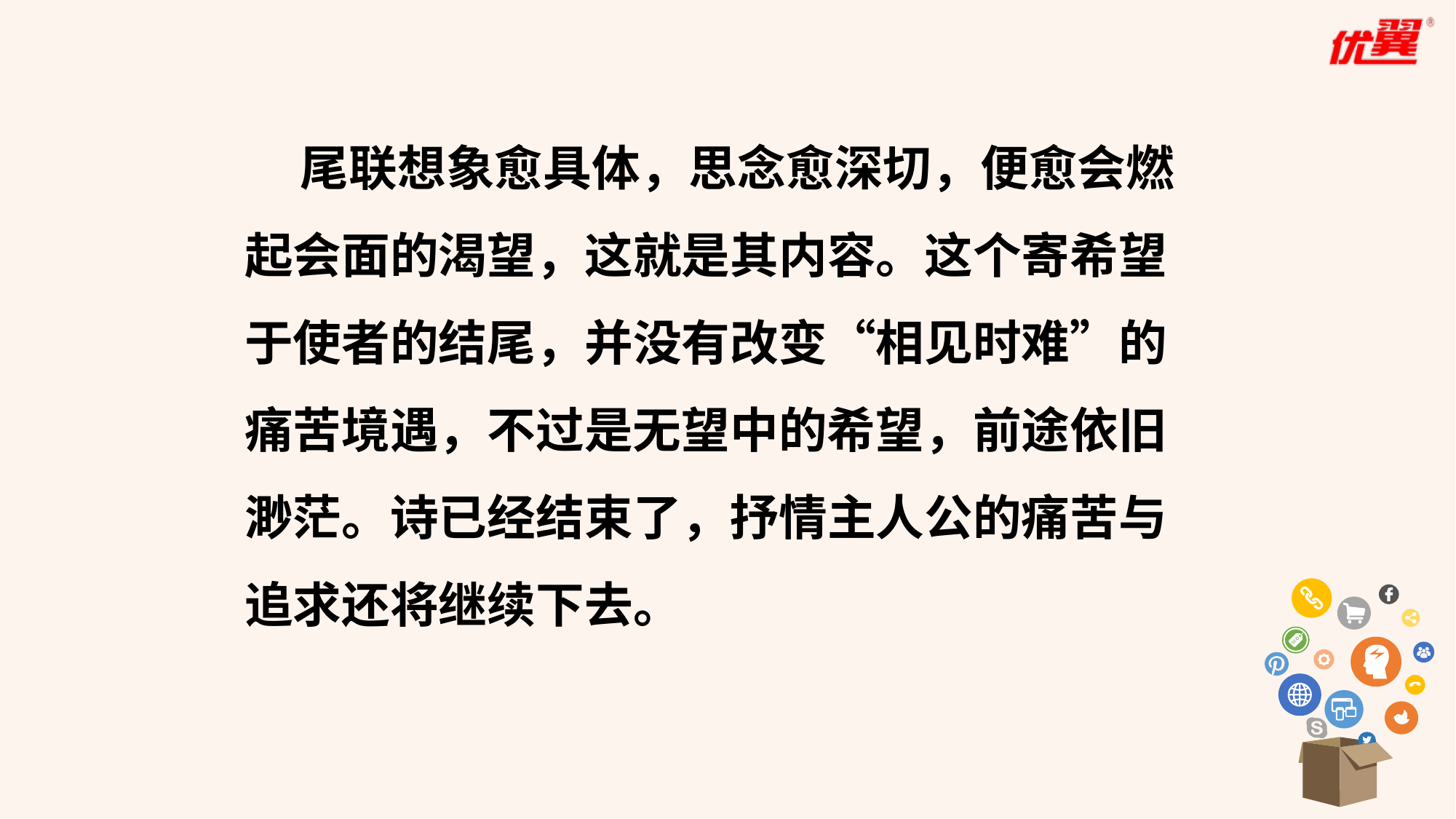

尾联想象愈具体，思念愈深切，便愈会燃起会面的渴望，这就是其内容。这个寄希望于使者的结尾，并没有改变“相见时难”的痛苦境遇，不过是无望中的希望，前途依旧渺茫。诗已经结束了，抒情主人公的痛苦与追求还将继续下去。